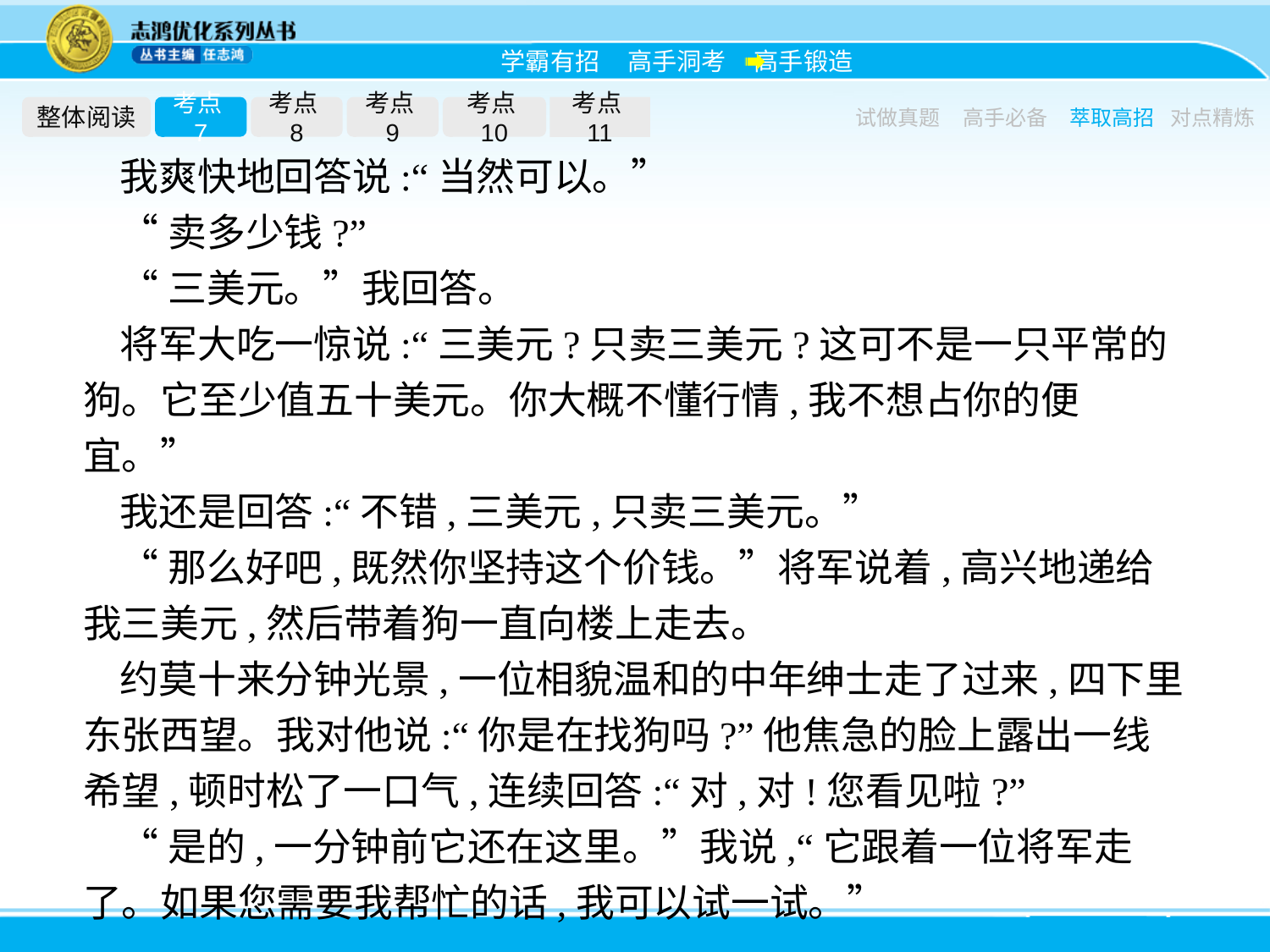

整体阅读
考点7
考点8
考点9
考点10
考点11
试做真题
高手必备
萃取高招
对点精炼
我爽快地回答说:“当然可以。”
“卖多少钱?”
“三美元。”我回答。
将军大吃一惊说:“三美元?只卖三美元?这可不是一只平常的狗。它至少值五十美元。你大概不懂行情,我不想占你的便宜。”
我还是回答:“不错,三美元,只卖三美元。”
“那么好吧,既然你坚持这个价钱。”将军说着,高兴地递给我三美元,然后带着狗一直向楼上走去。
约莫十来分钟光景,一位相貌温和的中年绅士走了过来,四下里东张西望。我对他说:“你是在找狗吗?”他焦急的脸上露出一线希望,顿时松了一口气,连续回答:“对,对!您看见啦?”
“是的,一分钟前它还在这里。”我说,“它跟着一位将军走了。如果您需要我帮忙的话,我可以试一试。”